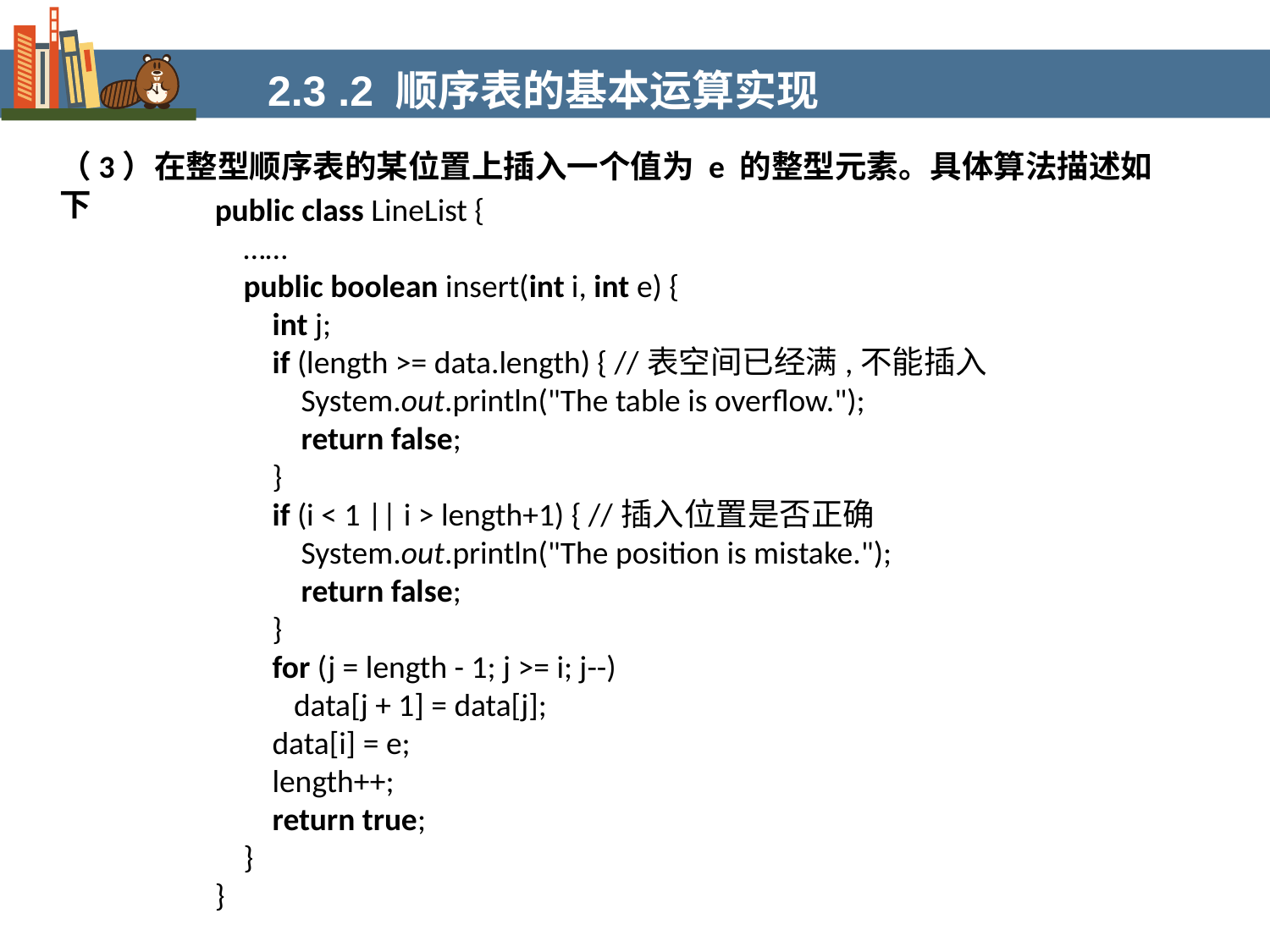

2.3 .2 顺序表的基本运算实现
（3）在整型顺序表的某位置上插入一个值为 e 的整型元素。具体算法描述如下

public class LineList {
    ……
    public boolean insert(int i, int e) {
        int j;
        if (length >= data.length) { //表空间已经满,不能插入
            System.out.println("The table is overflow.");
            return false;
        }
        if (i < 1 || i > length+1) { //插入位置是否正确
            System.out.println("The position is mistake.");
            return false;
        }
        for (j = length - 1; j >= i; j--)
           data[j + 1] = data[j];
        data[i] = e;
        length++;
        return true;
    }
}